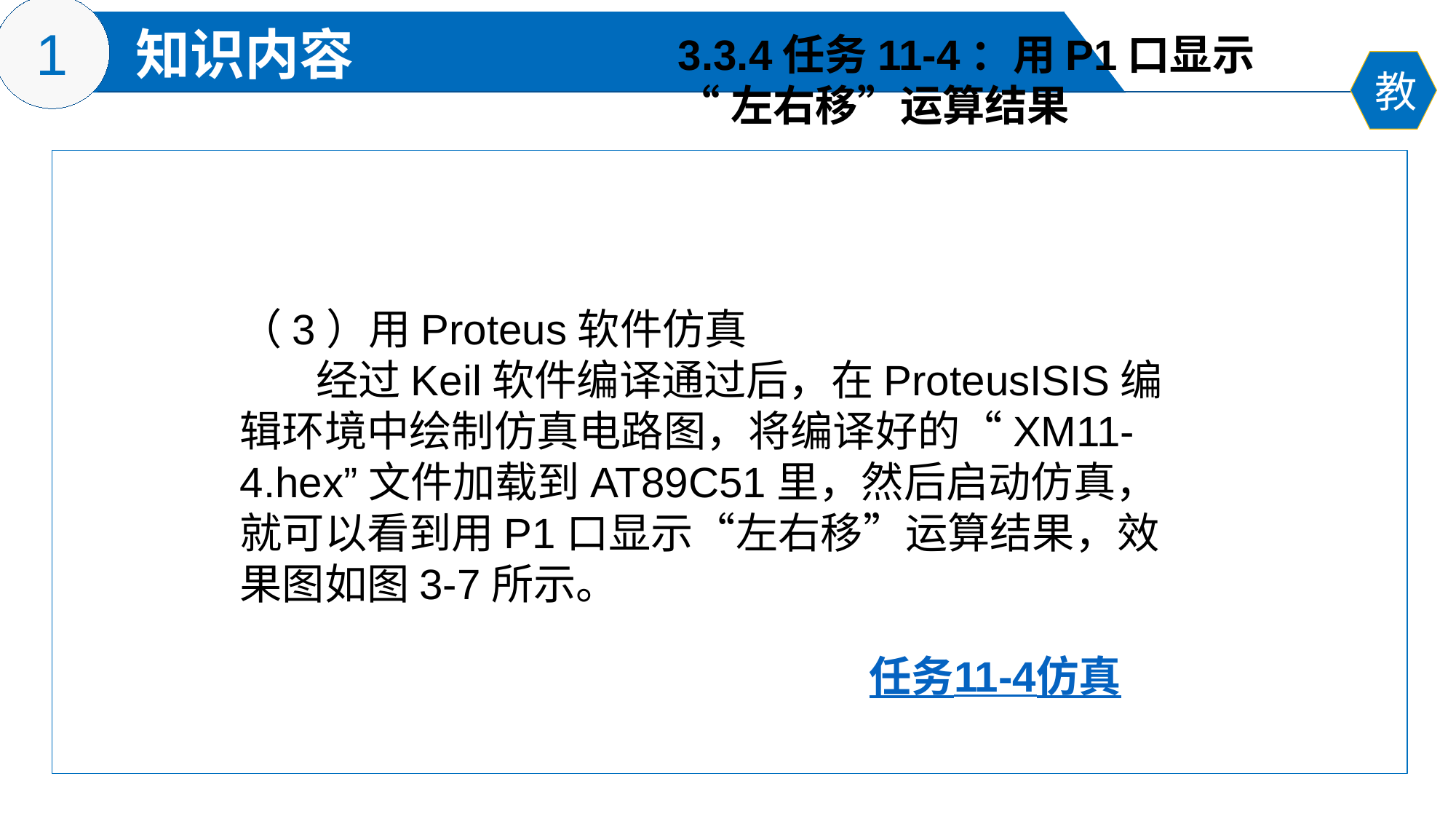

3.3.4任务11-4：用P1口显示
“左右移”运算结果
（3）用Proteus软件仿真
       经过Keil软件编译通过后，在ProteusISIS编辑环境中绘制仿真电路图，将编译好的“XM11-4.hex”文件加载到AT89C51里，然后启动仿真，就可以看到用P1口显示“左右移”运算结果，效果图如图3-7所示。
任务11-4仿真